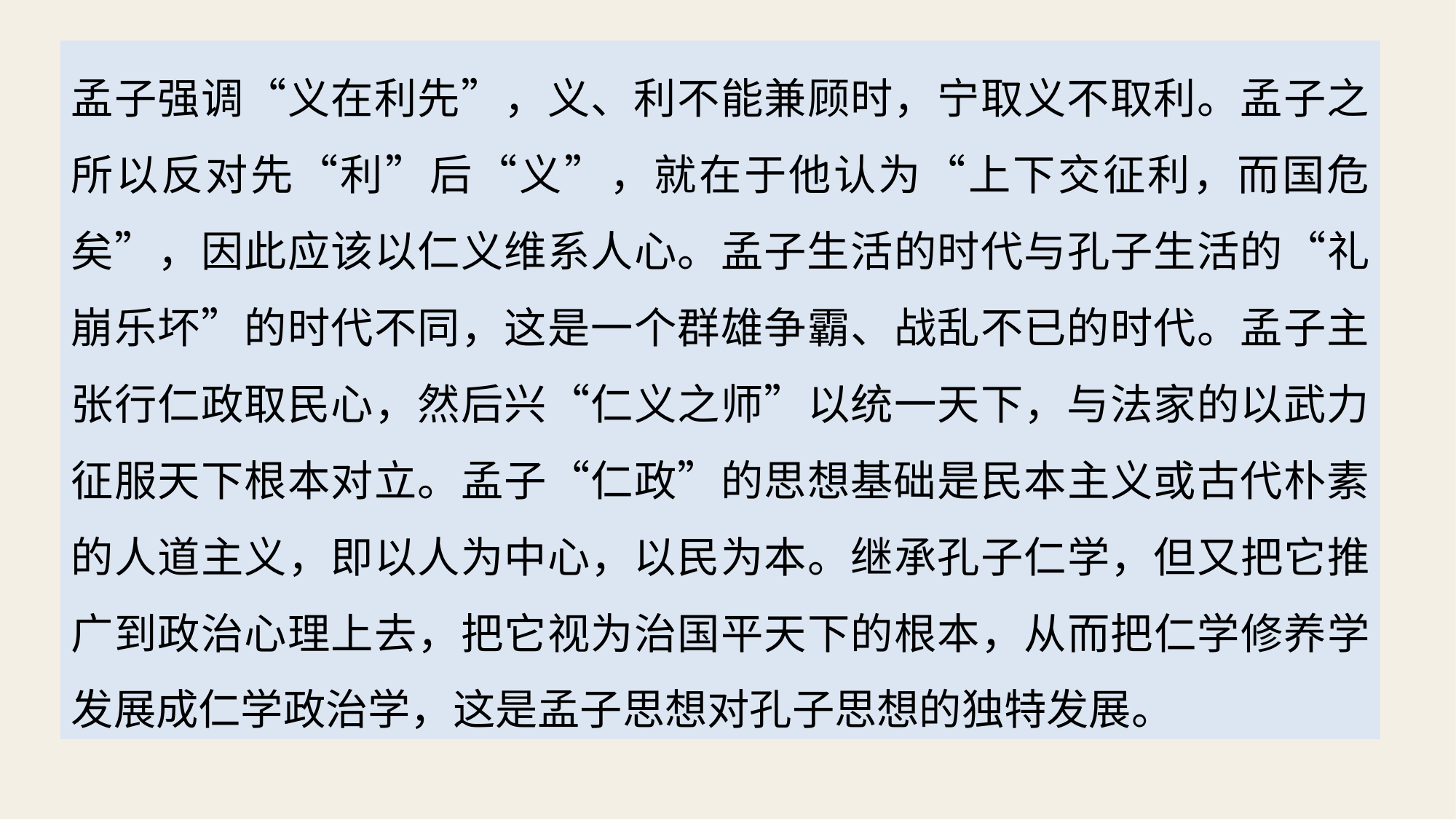

孟子强调“义在利先”，义、利不能兼顾时，宁取义不取利。孟子之所以反对先“利”后“义”，就在于他认为“上下交征利，而国危矣”，因此应该以仁义维系人心。孟子生活的时代与孔子生活的“礼崩乐坏”的时代不同，这是一个群雄争霸、战乱不已的时代。孟子主张行仁政取民心，然后兴“仁义之师”以统一天下，与法家的以武力征服天下根本对立。孟子“仁政”的思想基础是民本主义或古代朴素的人道主义，即以人为中心，以民为本。继承孔子仁学，但又把它推广到政治心理上去，把它视为治国平天下的根本，从而把仁学修养学发展成仁学政治学，这是孟子思想对孔子思想的独特发展。